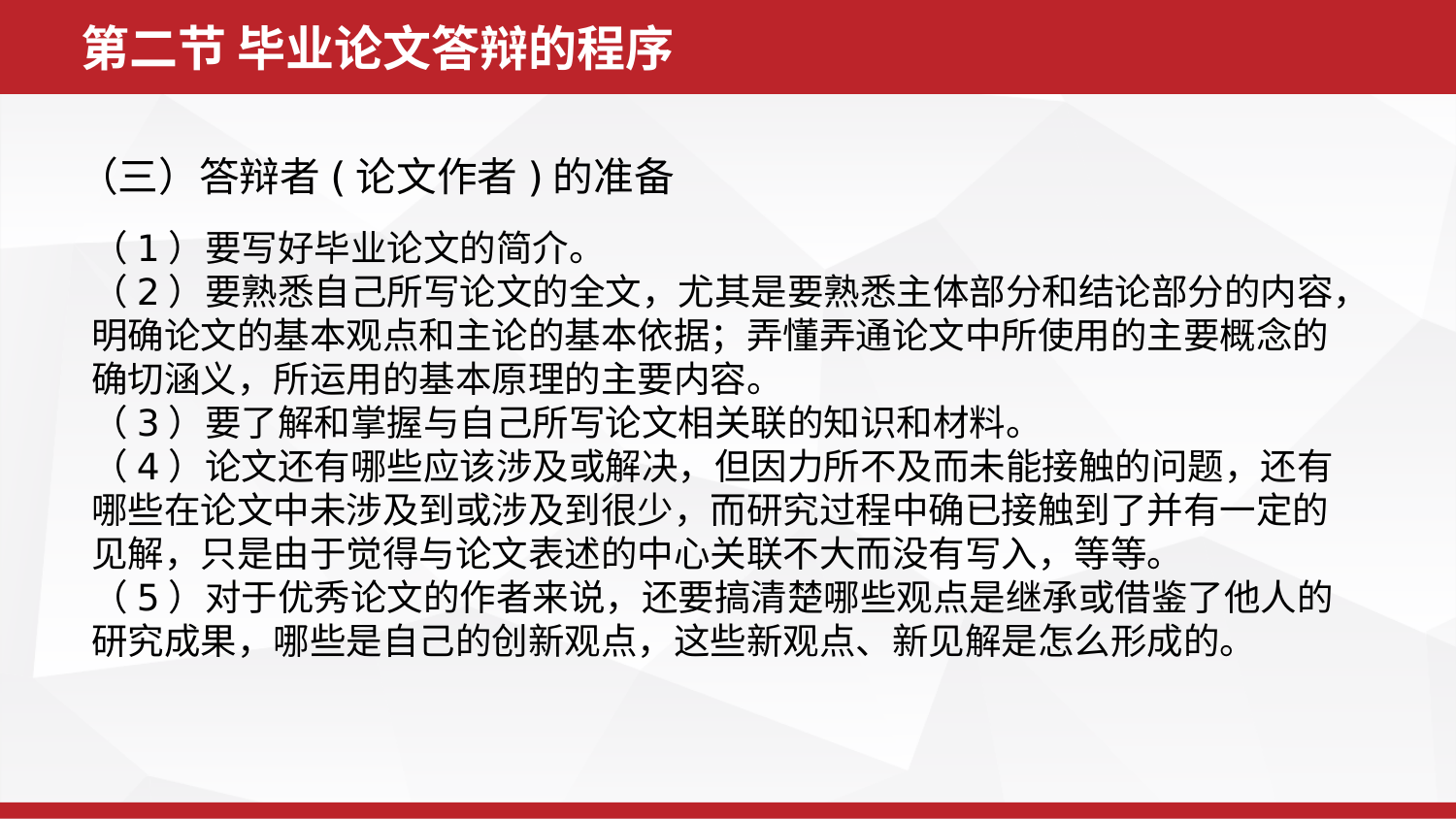

第二节 毕业论文答辩的程序
（三）答辩者(论文作者)的准备
（1）要写好毕业论文的简介。
（2）要熟悉自己所写论文的全文，尤其是要熟悉主体部分和结论部分的内容，明确论文的基本观点和主论的基本依据；弄懂弄通论文中所使用的主要概念的确切涵义，所运用的基本原理的主要内容。
（3）要了解和掌握与自己所写论文相关联的知识和材料。
（4）论文还有哪些应该涉及或解决，但因力所不及而未能接触的问题，还有哪些在论文中未涉及到或涉及到很少，而研究过程中确已接触到了并有一定的见解，只是由于觉得与论文表述的中心关联不大而没有写入，等等。
（5）对于优秀论文的作者来说，还要搞清楚哪些观点是继承或借鉴了他人的研究成果，哪些是自己的创新观点，这些新观点、新见解是怎么形成的。